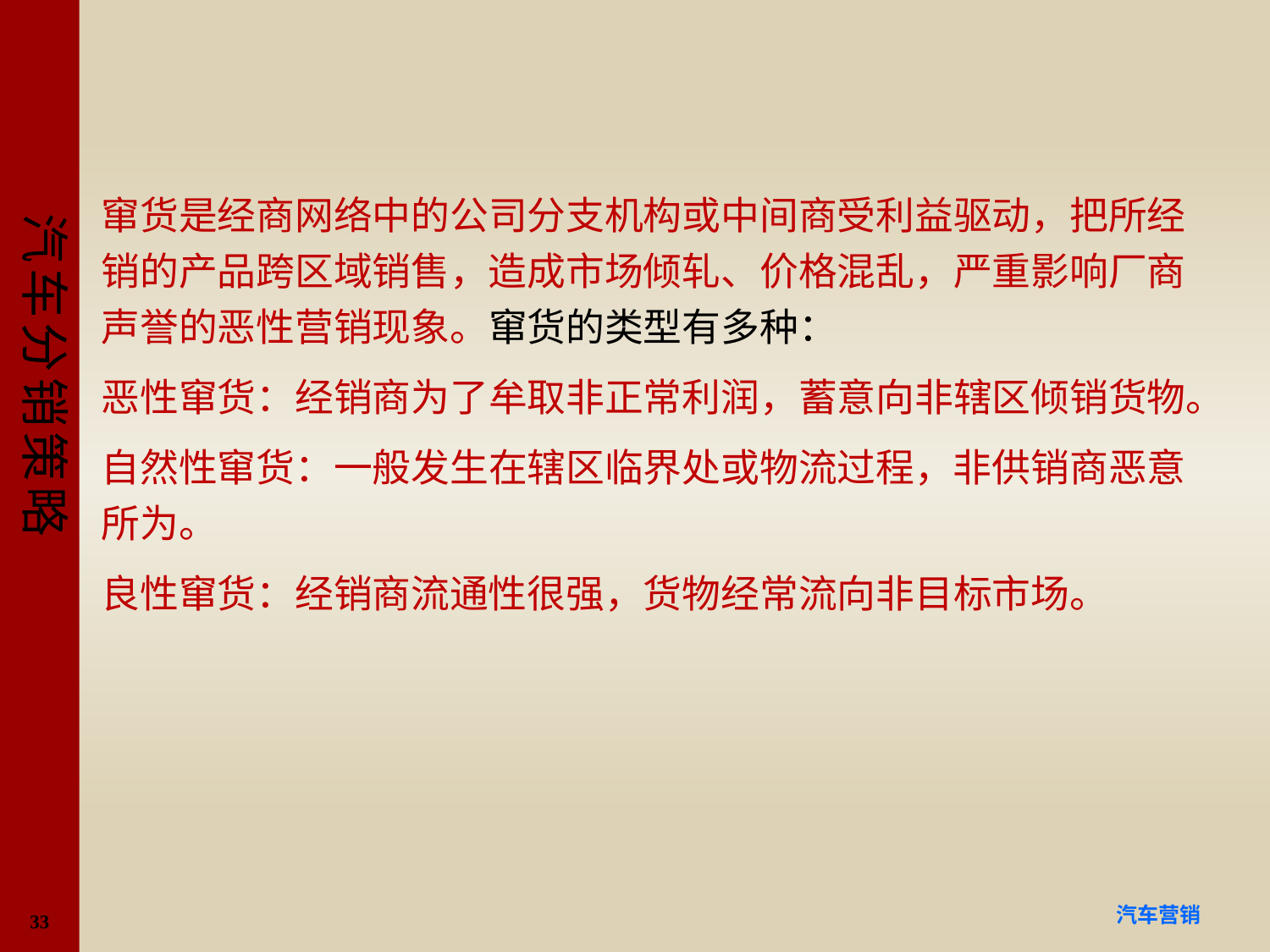

#
窜货是经商网络中的公司分支机构或中间商受利益驱动，把所经销的产品跨区域销售，造成市场倾轧、价格混乱，严重影响厂商声誉的恶性营销现象。窜货的类型有多种：
恶性窜货：经销商为了牟取非正常利润，蓄意向非辖区倾销货物。
自然性窜货：一般发生在辖区临界处或物流过程，非供销商恶意所为。
良性窜货：经销商流通性很强，货物经常流向非目标市场。

33